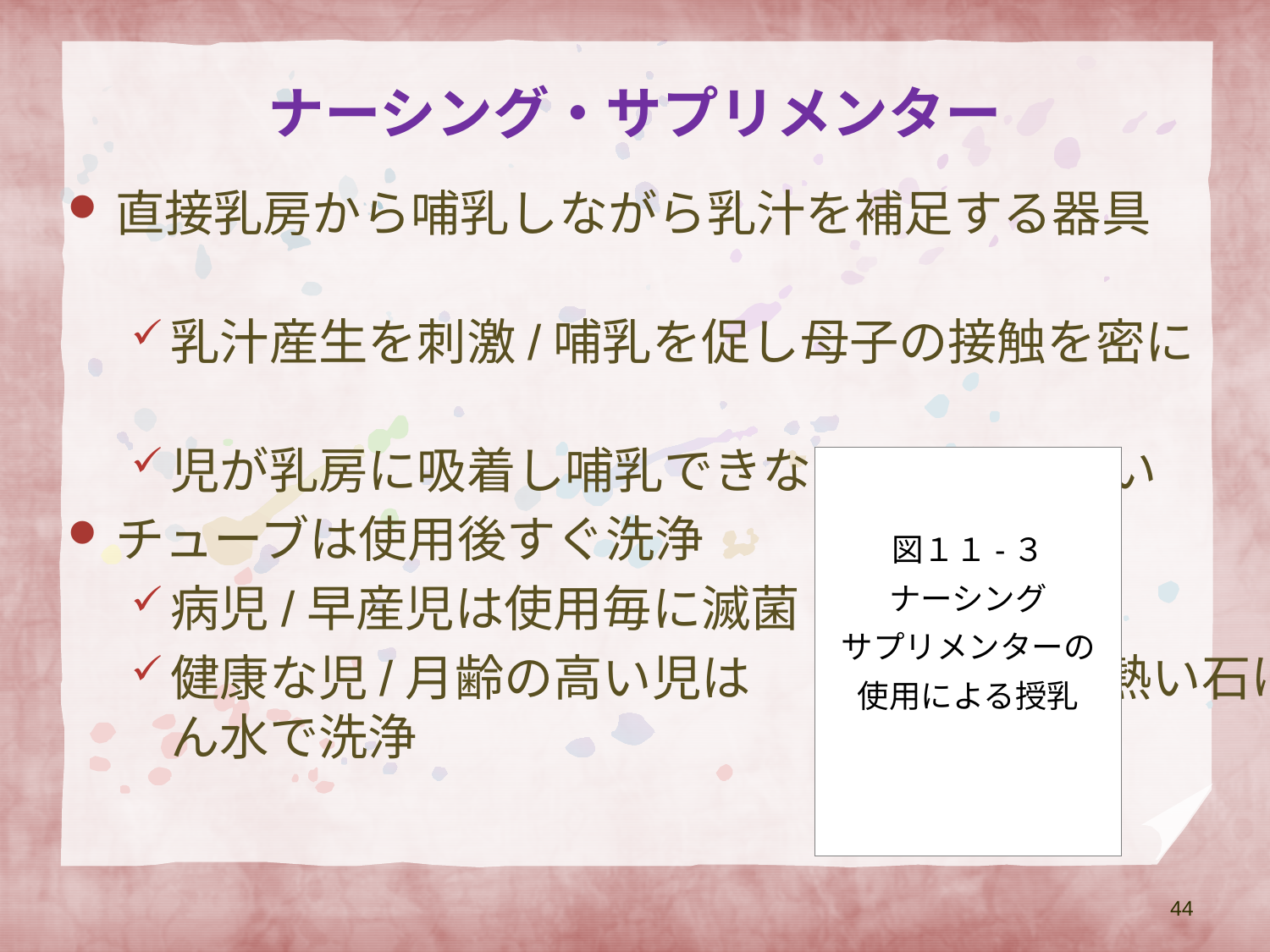

# ナーシング・サプリメンター
直接乳房から哺乳しながら乳汁を補足する器具
乳汁産生を刺激/哺乳を促し母子の接触を密に
児が乳房に吸着し哺乳できなければ使えない
チューブは使用後すぐ洗浄
病児/早産児は使用毎に滅菌
健康な児/月齢の高い児は                                熱い石けん水で洗浄

図１１-３
ナーシング
サプリメンターの
使用による授乳

44